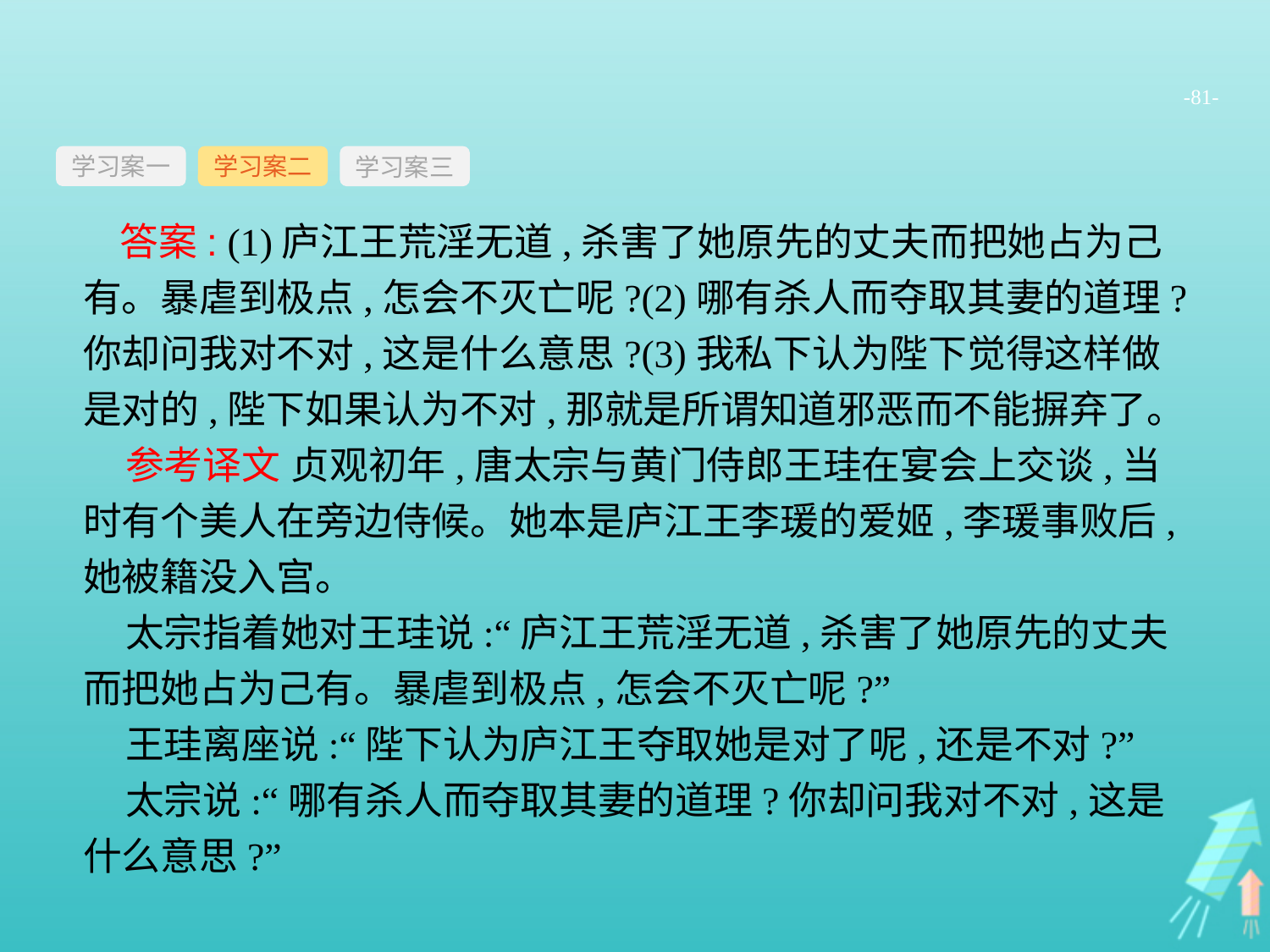

-81-
学习案一
学习案三
学习案二
答案: (1)庐江王荒淫无道,杀害了她原先的丈夫而把她占为己有。暴虐到极点,怎会不灭亡呢?(2)哪有杀人而夺取其妻的道理?你却问我对不对,这是什么意思?(3)我私下认为陛下觉得这样做是对的,陛下如果认为不对,那就是所谓知道邪恶而不能摒弃了。
参考译文 贞观初年,唐太宗与黄门侍郎王珪在宴会上交谈,当时有个美人在旁边侍候。她本是庐江王李瑗的爱姬,李瑗事败后,她被籍没入宫。
太宗指着她对王珪说:“庐江王荒淫无道,杀害了她原先的丈夫而把她占为己有。暴虐到极点,怎会不灭亡呢?”
王珪离座说:“陛下认为庐江王夺取她是对了呢,还是不对?”
太宗说:“哪有杀人而夺取其妻的道理?你却问我对不对,这是什么意思?”